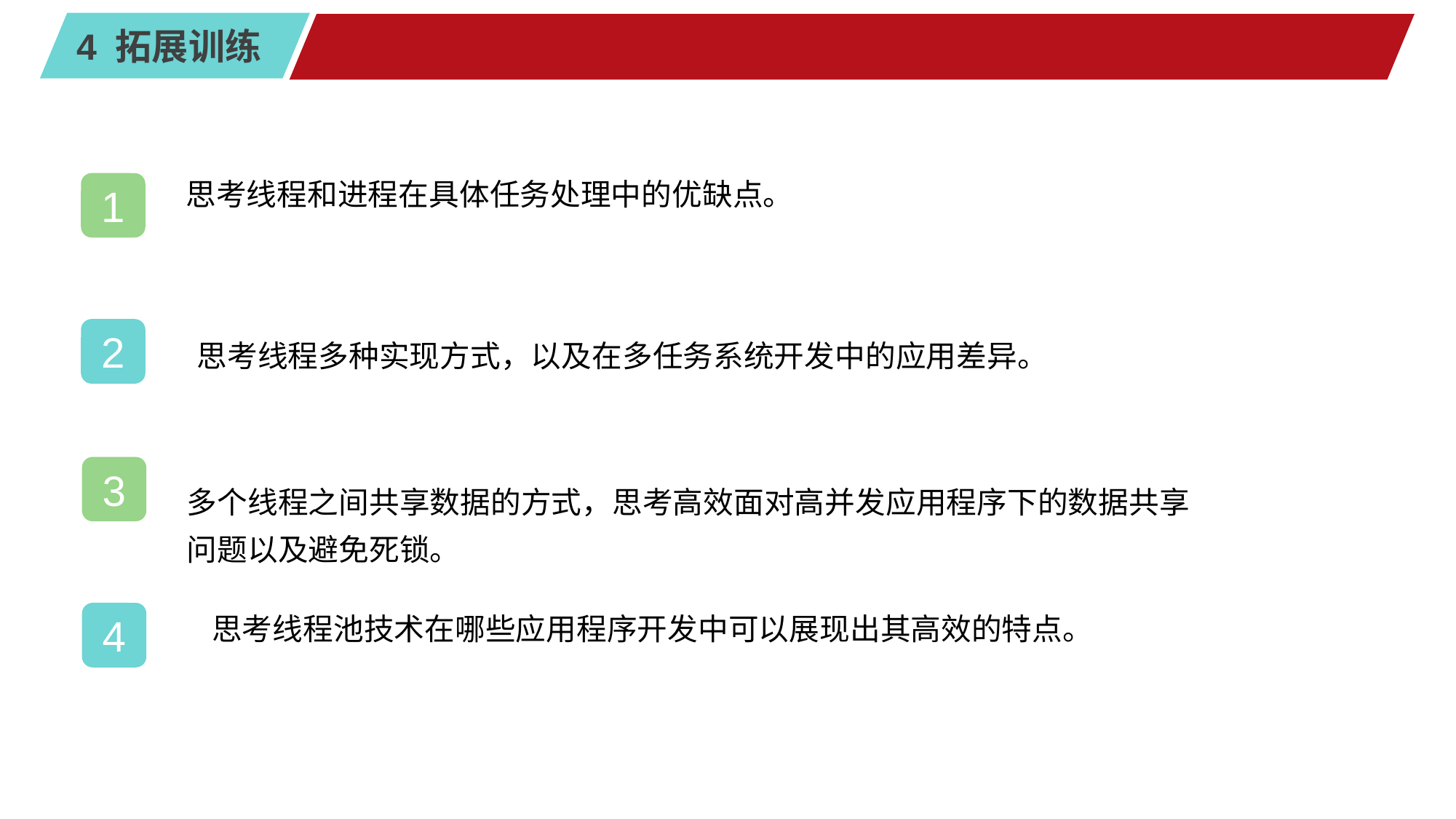

#
思考线程和进程在具体任务处理中的优缺点。
1
2
思考线程多种实现方式，以及在多任务系统开发中的应用差异。
3
多个线程之间共享数据的方式，思考高效面对高并发应用程序下的数据共享问题以及避免死锁。
 思考线程池技术在哪些应用程序开发中可以展现出其高效的特点。
4